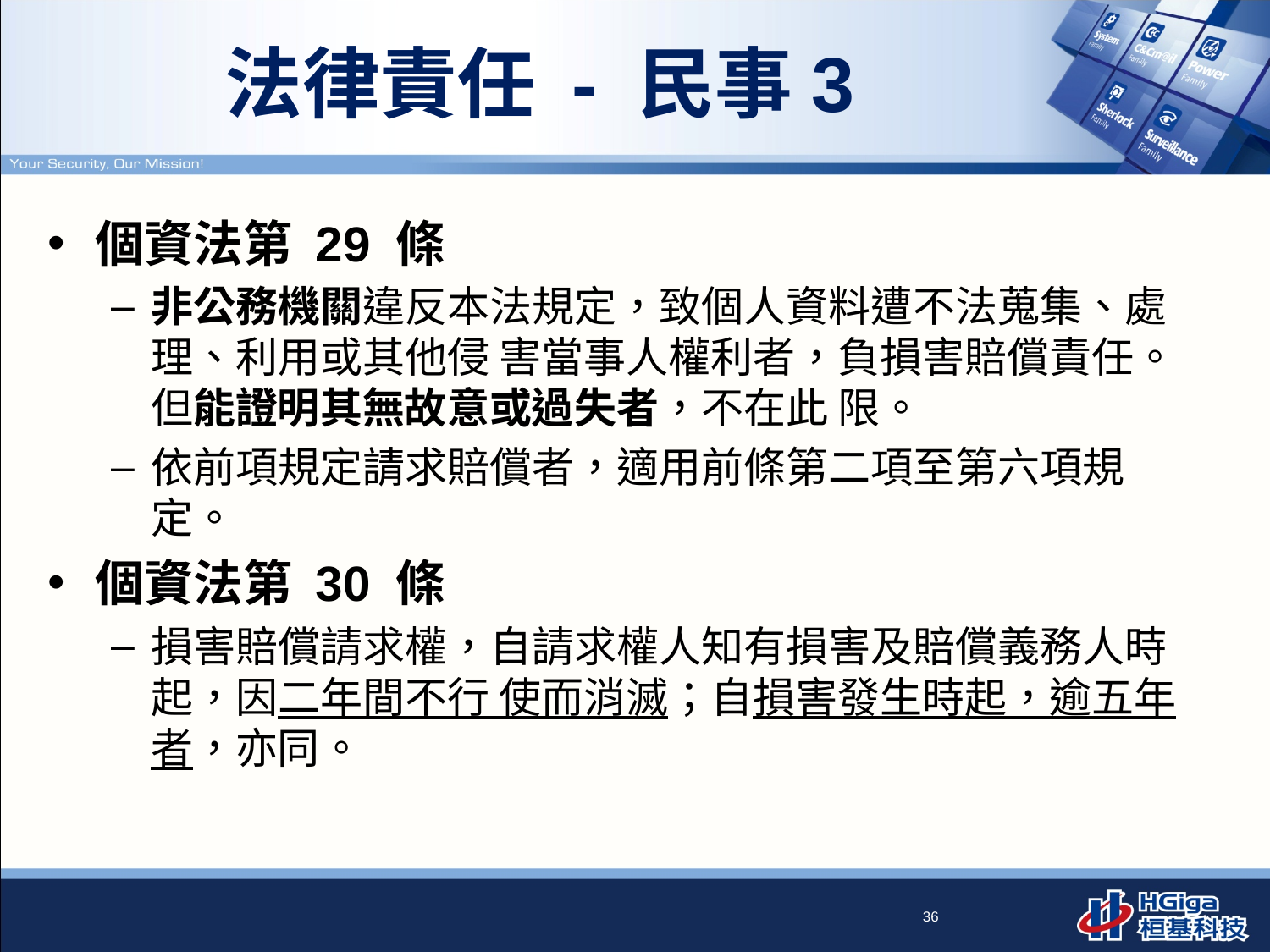

# 法律責任 - 民事3
個資法第 29 條
非公務機關違反本法規定，致個人資料遭不法蒐集、處理、利用或其他侵 害當事人權利者，負損害賠償責任。但能證明其無故意或過失者，不在此 限。
依前項規定請求賠償者，適用前條第二項至第六項規定。
個資法第 30 條
損害賠償請求權，自請求權人知有損害及賠償義務人時起，因二年間不行 使而消滅；自損害發生時起，逾五年者，亦同。
36